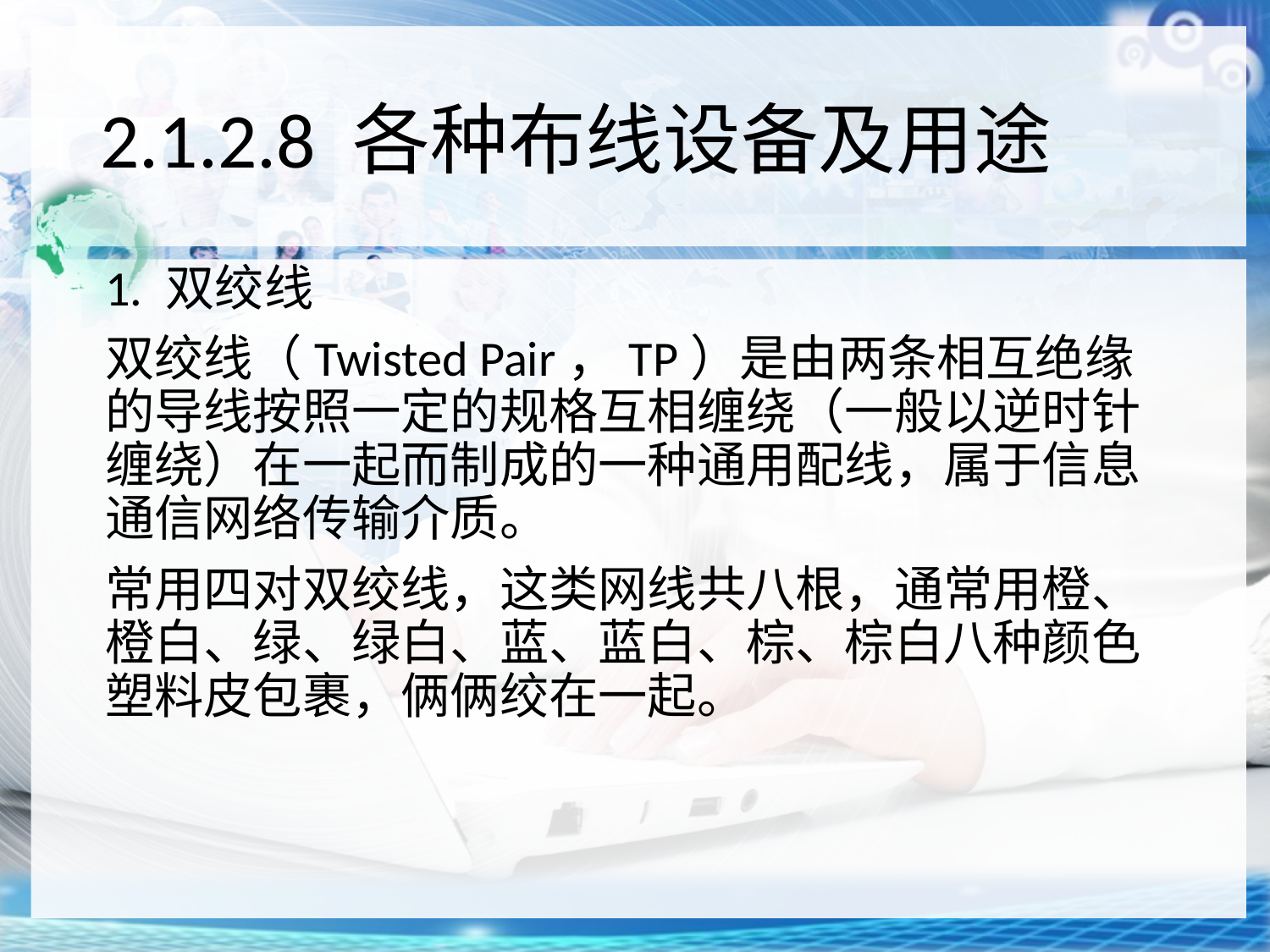

# 2.1.2.8 各种布线设备及用途
1. 双绞线
双绞线（Twisted Pair，TP）是由两条相互绝缘的导线按照一定的规格互相缠绕（一般以逆时针缠绕）在一起而制成的一种通用配线，属于信息通信网络传输介质。
常用四对双绞线，这类网线共八根，通常用橙、橙白、绿、绿白、蓝、蓝白、棕、棕白八种颜色塑料皮包裹，俩俩绞在一起。